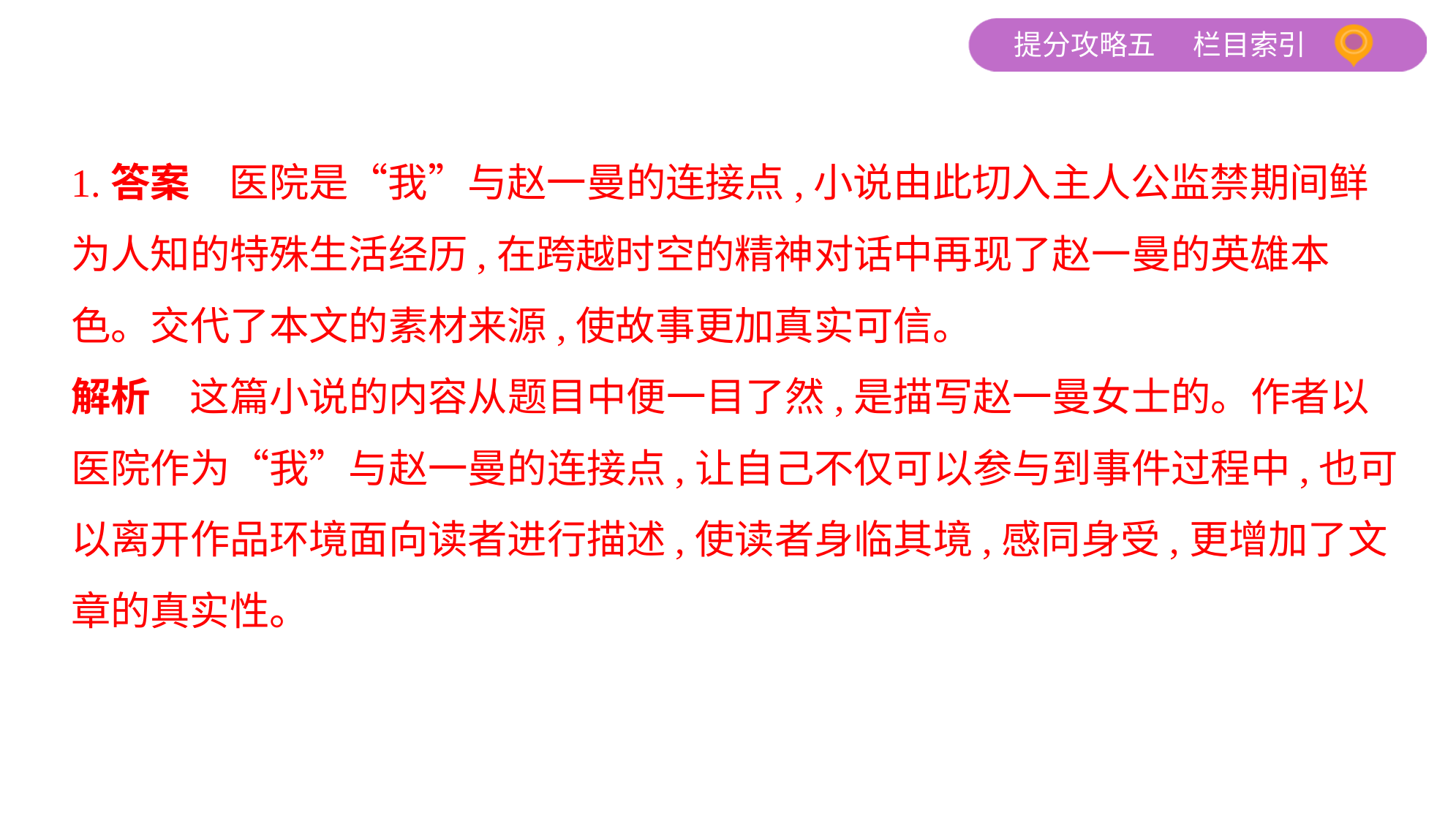

1.答案　医院是“我”与赵一曼的连接点,小说由此切入主人公监禁期间鲜
为人知的特殊生活经历,在跨越时空的精神对话中再现了赵一曼的英雄本
色。交代了本文的素材来源,使故事更加真实可信。
解析　这篇小说的内容从题目中便一目了然,是描写赵一曼女士的。作者以
医院作为“我”与赵一曼的连接点,让自己不仅可以参与到事件过程中,也可
以离开作品环境面向读者进行描述,使读者身临其境,感同身受,更增加了文
章的真实性。